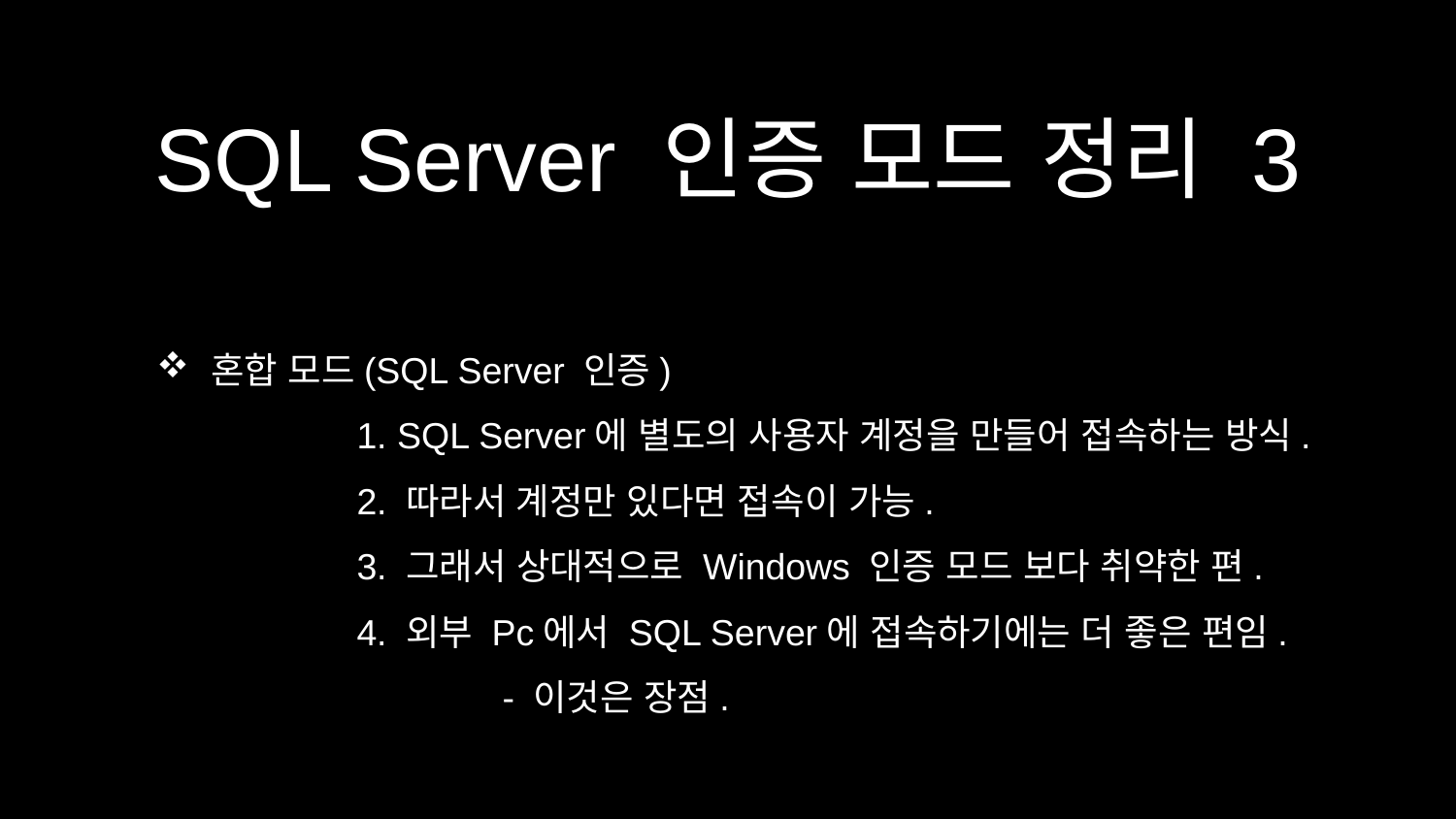

# SQL Server 인증 모드 정리 3
혼합 모드(SQL Server 인증)
	1. SQL Server에 별도의 사용자 계정을 만들어 접속하는 방식.
	2. 따라서 계정만 있다면 접속이 가능.
	3. 그래서 상대적으로 Windows 인증 모드 보다 취약한 편.
	4. 외부 Pc에서 SQL Server에 접속하기에는 더 좋은 편임.
		- 이것은 장점.